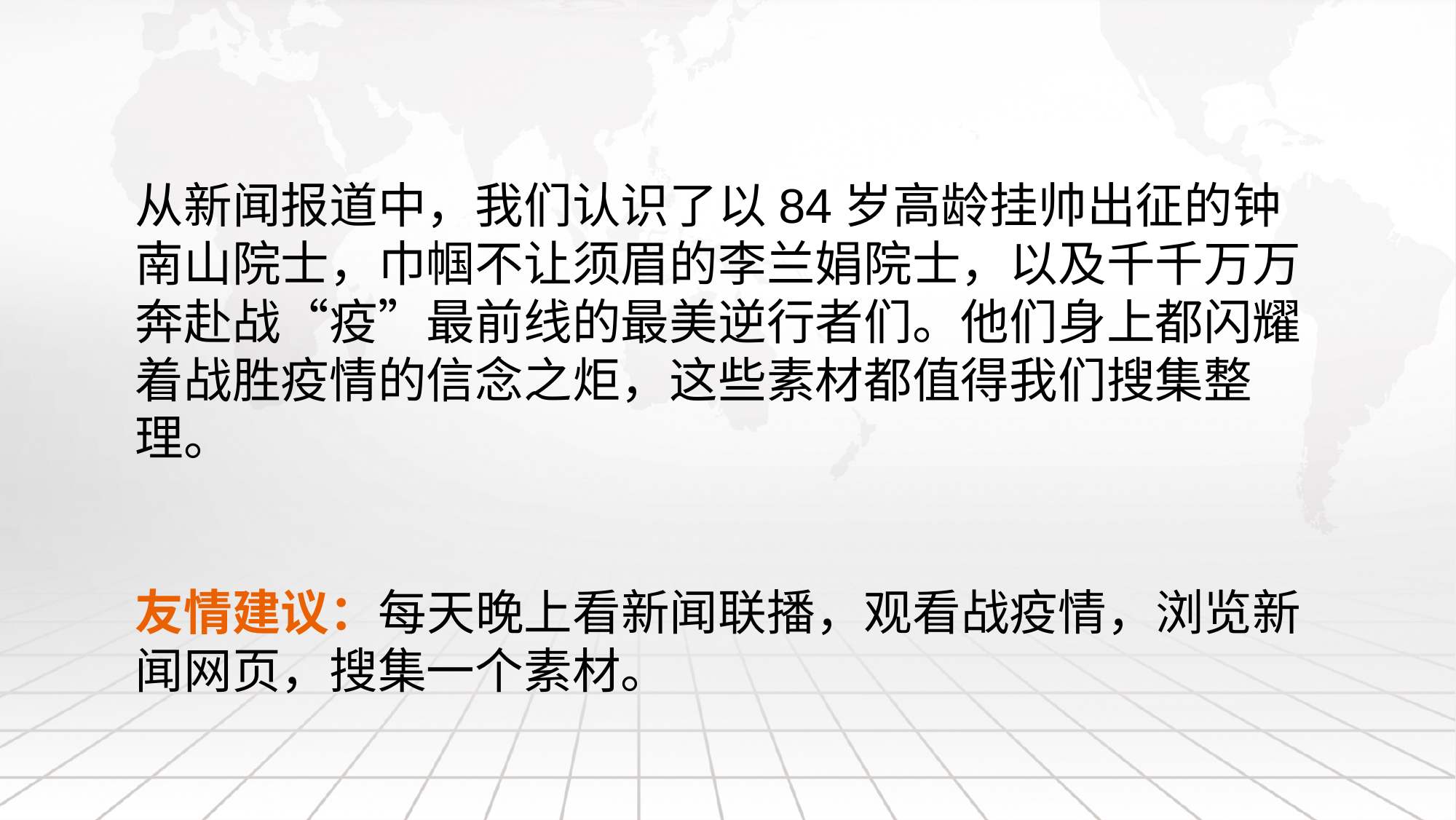

从新闻报道中，我们认识了以84岁高龄挂帅出征的钟南山院士，巾帼不让须眉的李兰娟院士，以及千千万万奔赴战“疫”最前线的最美逆行者们。他们身上都闪耀着战胜疫情的信念之炬，这些素材都值得我们搜集整理。

友情建议：每天晚上看新闻联播，观看战疫情，浏览新闻网页，搜集一个素材。